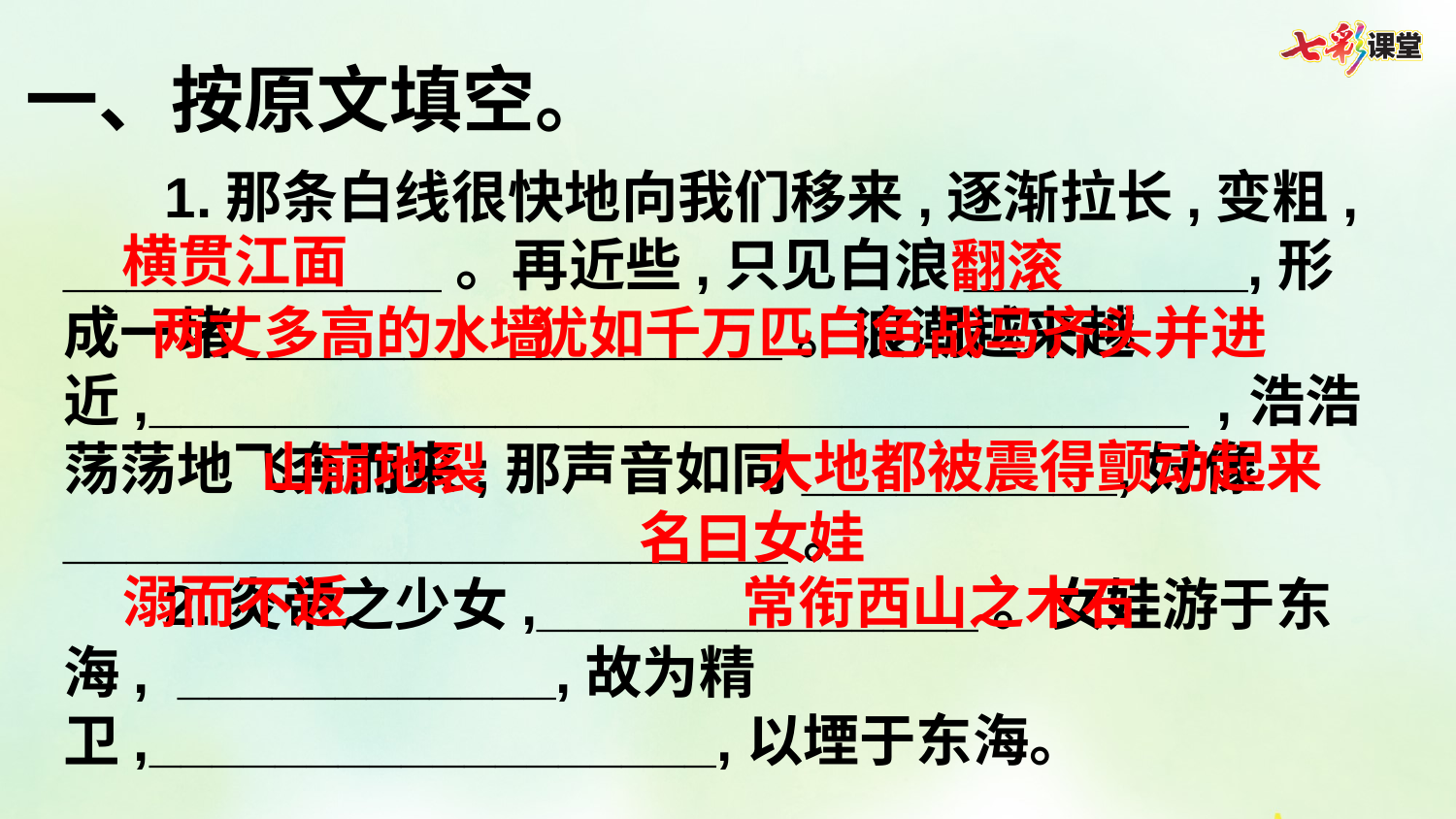

一、按原文填空。
1.那条白线很快地向我们移来,逐渐拉长,变粗, ____________。再近些,只见白浪_________,形成一堵_________________。浪潮越来越近,_________________________________ ,浩浩荡荡地飞奔而来;那声音如同__________,好像_______________________。
2.炎帝之少女,______________。女娃游于东海, ____________,故为精卫,__________________,以堙于东海。
横贯江面
翻滚
                                  犹如千万匹白色战马齐头并进
两丈多高的水墙
大地都被震得颤动起来
山崩地裂
名曰女娃
溺而不返
常衔西山之木石